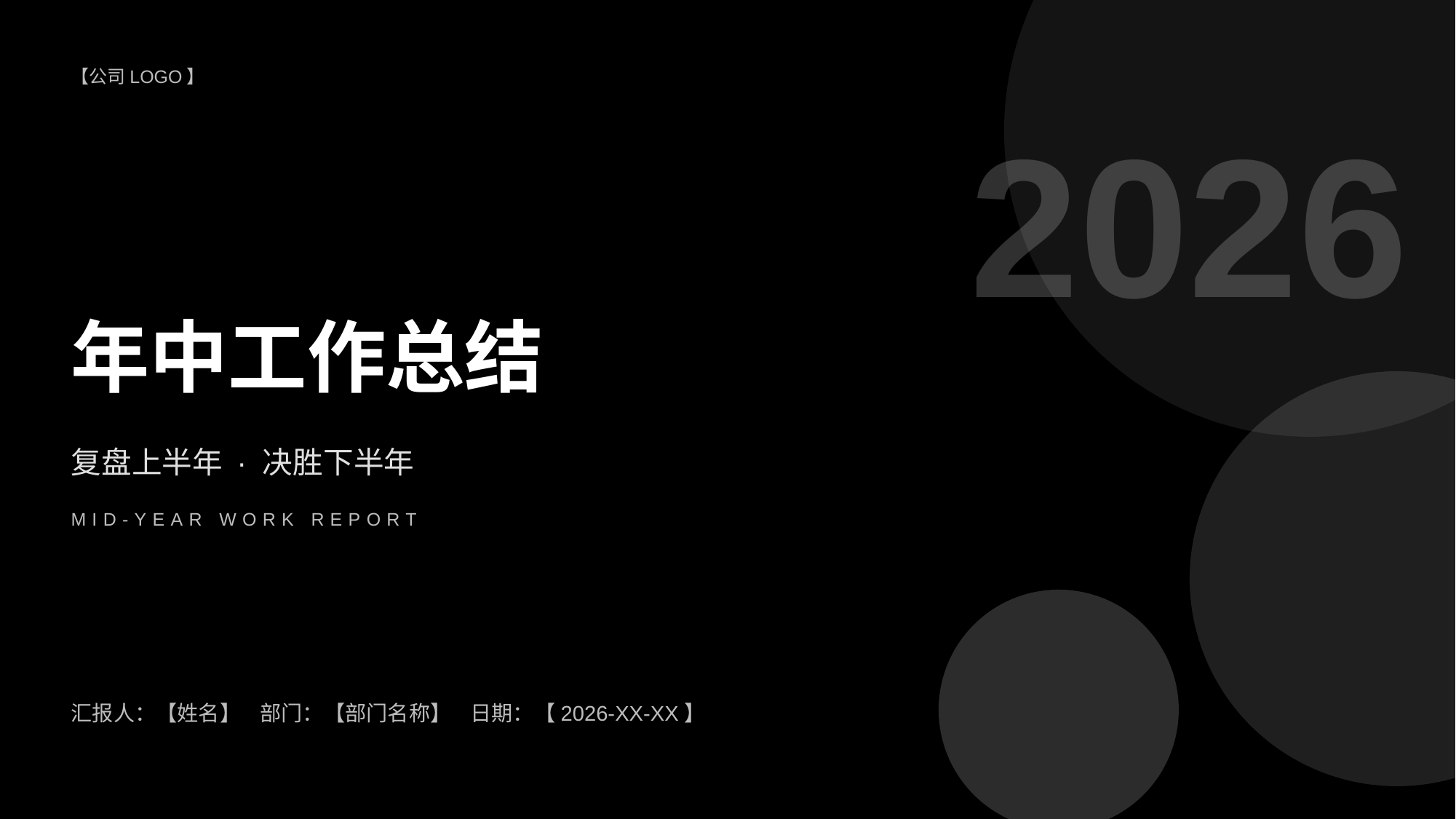

【公司LOGO】
2026
年中工作总结

复盘上半年 · 决胜下半年
MID-YEAR WORK REPORT

汇报人：【姓名】    部门：【部门名称】    日期：【2026-XX-XX】